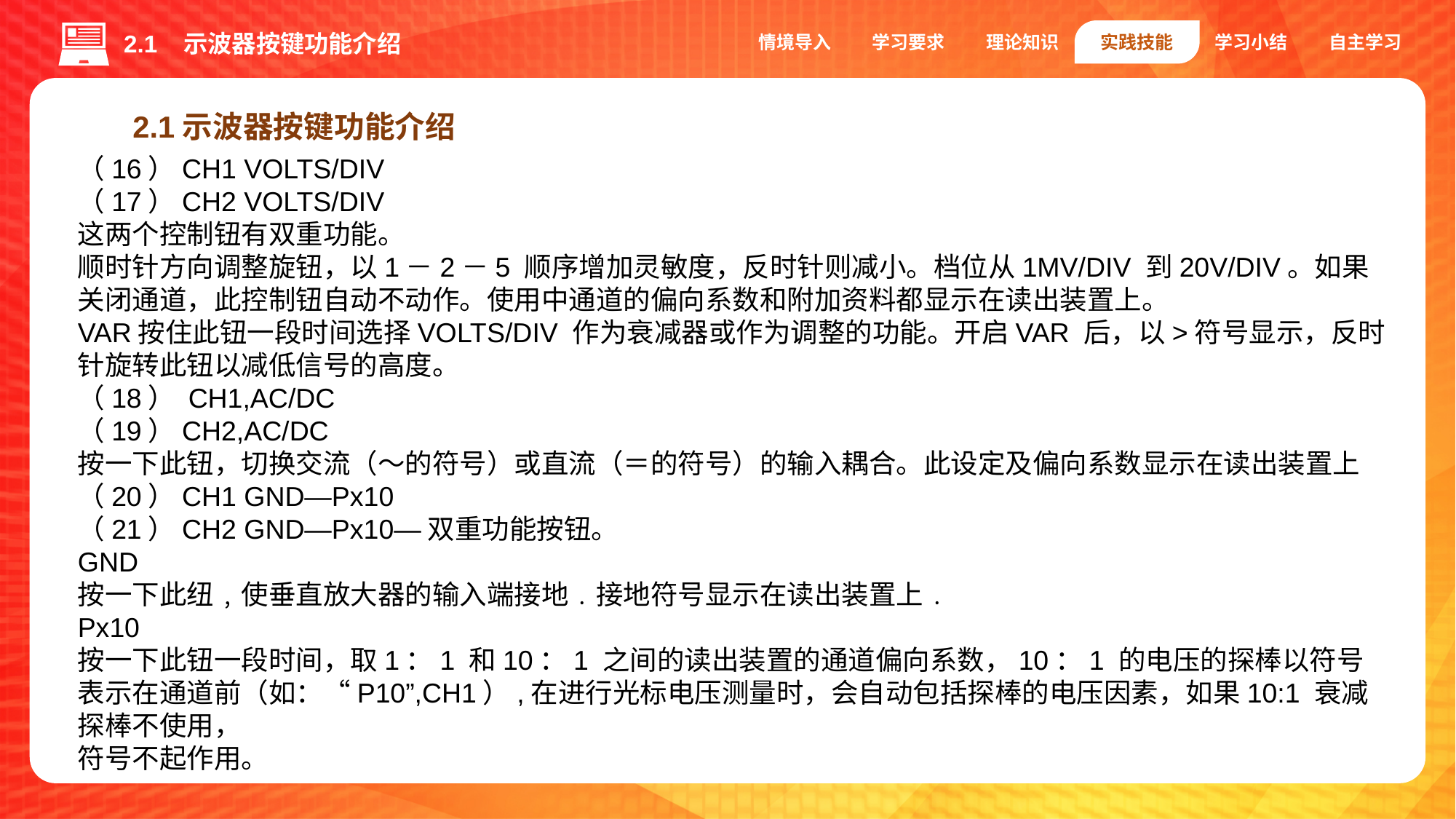

情境导入
学习要求
理论知识
实践技能
学习小结
自主学习

2.1   示波器按键功能介绍
2.1示波器按键功能介绍

（16）CH1 VOLTS/DIV
（17）CH2 VOLTS/DIV
这两个控制钮有双重功能。
顺时针方向调整旋钮，以1－2－5 顺序增加灵敏度，反时针则减小。档位从1MV/DIV 到20V/DIV。如果关闭通道，此控制钮自动不动作。使用中通道的偏向系数和附加资料都显示在读出装置上。
VAR按住此钮一段时间选择VOLTS/DIV 作为衰减器或作为调整的功能。开启VAR 后，以>符号显示，反时针旋转此钮以减低信号的高度。
（18） CH1,AC/DC
（19）CH2,AC/DC
按一下此钮，切换交流（～的符号）或直流（＝的符号）的输入耦合。此设定及偏向系数显示在读出装置上
（20）CH1 GND—Px10
（21）CH2 GND—Px10—双重功能按钮。
GND
按一下此纽﹐使垂直放大器的输入端接地﹒接地符号显示在读出装置上﹒
Px10
按一下此钮一段时间，取1：1 和10：1 之间的读出装置的通道偏向系数，10：1 的电压的探棒以符号表示在通道前（如：“P10”,CH1）,在进行光标电压测量时，会自动包括探棒的电压因素，如果10:1 衰减探棒不使用，
符号不起作用。